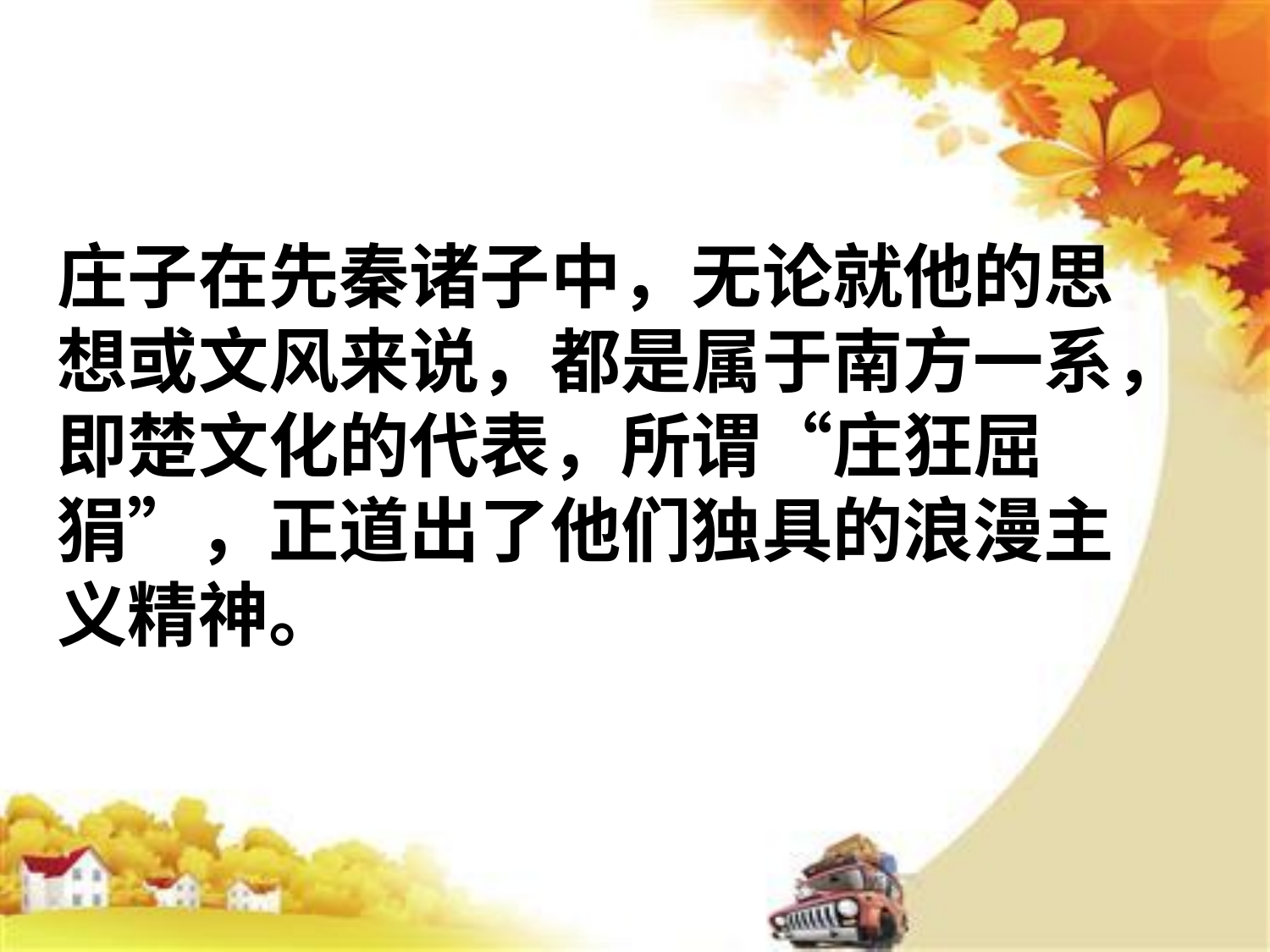

庄子在先秦诸子中，无论就他的思想或文风来说，都是属于南方一系，即楚文化的代表，所谓“庄狂屈狷”，正道出了他们独具的浪漫主义精神。